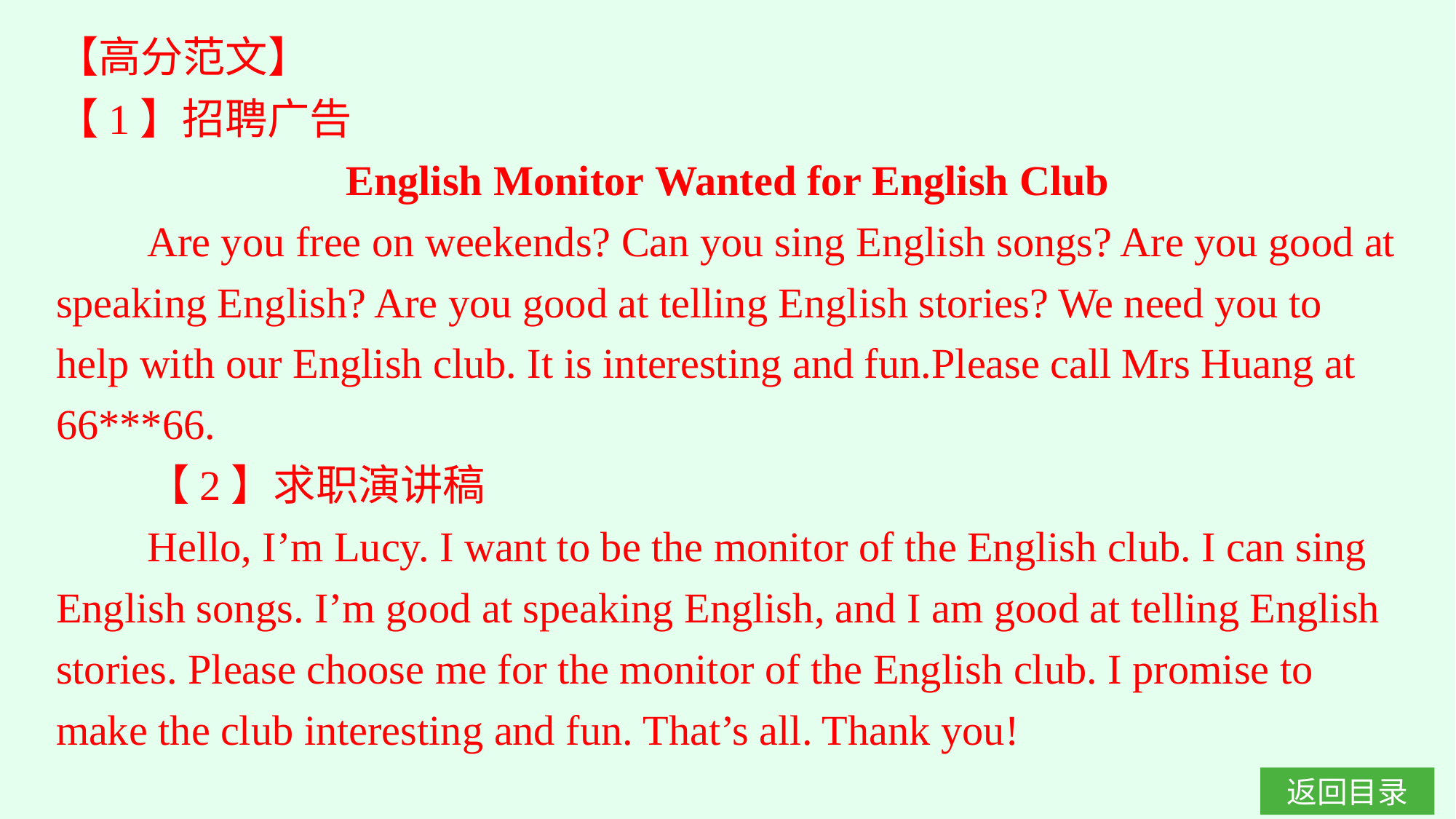

【高分范文】
【1】招聘广告
English Monitor Wanted for English Club
Are you free on weekends? Can you sing English songs? Are you good at speaking English? Are you good at telling English stories? We need you to help with our English club. It is interesting and fun.Please call Mrs Huang at 66***66.
【2】求职演讲稿
Hello, I’m Lucy. I want to be the monitor of the English club. I can sing English songs. I’m good at speaking English, and I am good at telling English stories. Please choose me for the monitor of the English club. I promise to make the club interesting and fun. That’s all. Thank you!